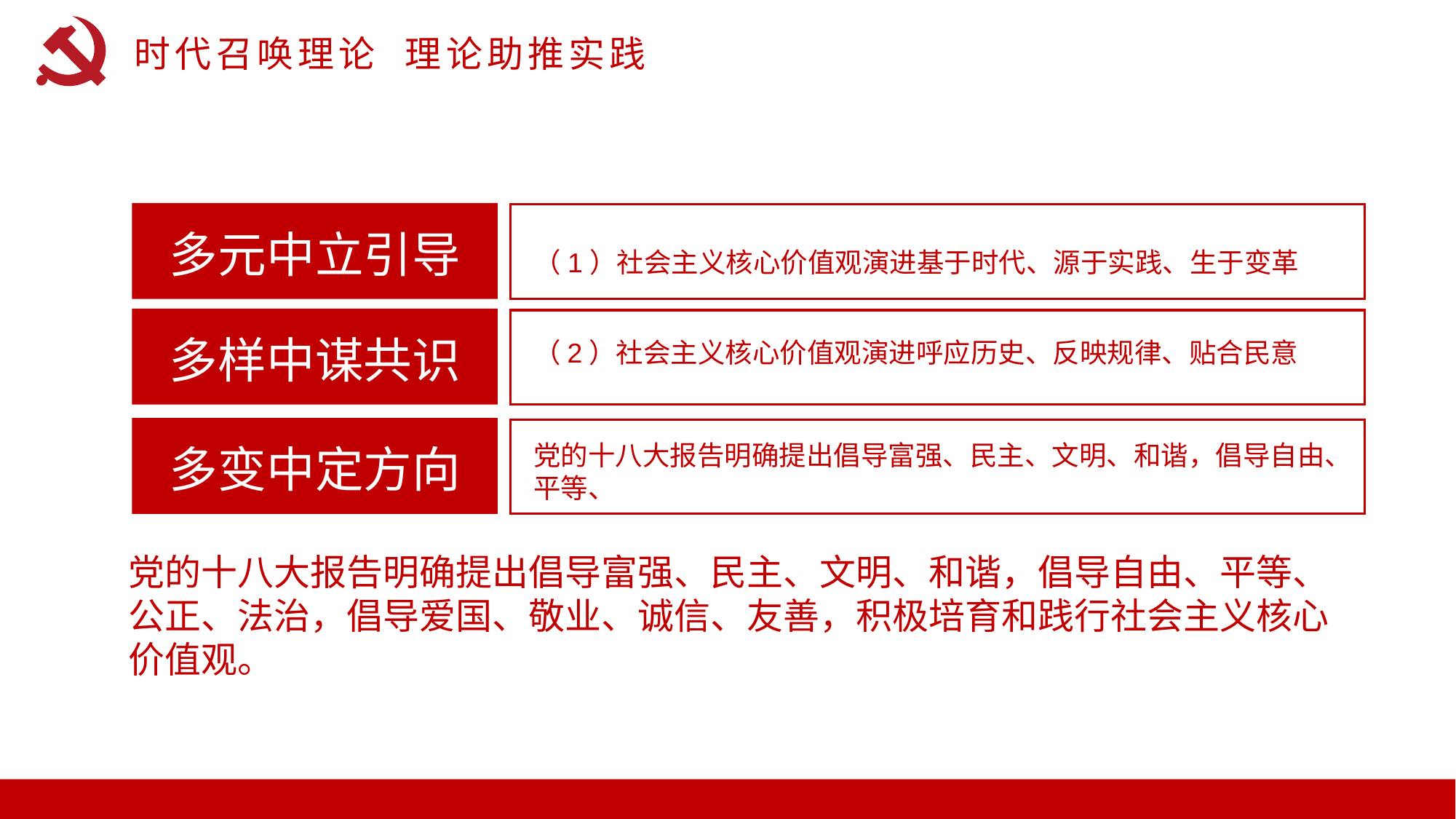

时代召唤理论  理论助推实践

多元中立引导

 （1）社会主义核心价值观演进基于时代、源于实践、生于变革

多样中谋共识

（2）社会主义核心价值观演进呼应历史、反映规律、贴合民意

多变中定方向

党的十八大报告明确提出倡导富强、民主、文明、和谐，倡导自由、平等、
党的十八大报告明确提出倡导富强、民主、文明、和谐，倡导自由、平等、公正、法治，倡导爱国、敬业、诚信、友善，积极培育和践行社会主义核心价值观。